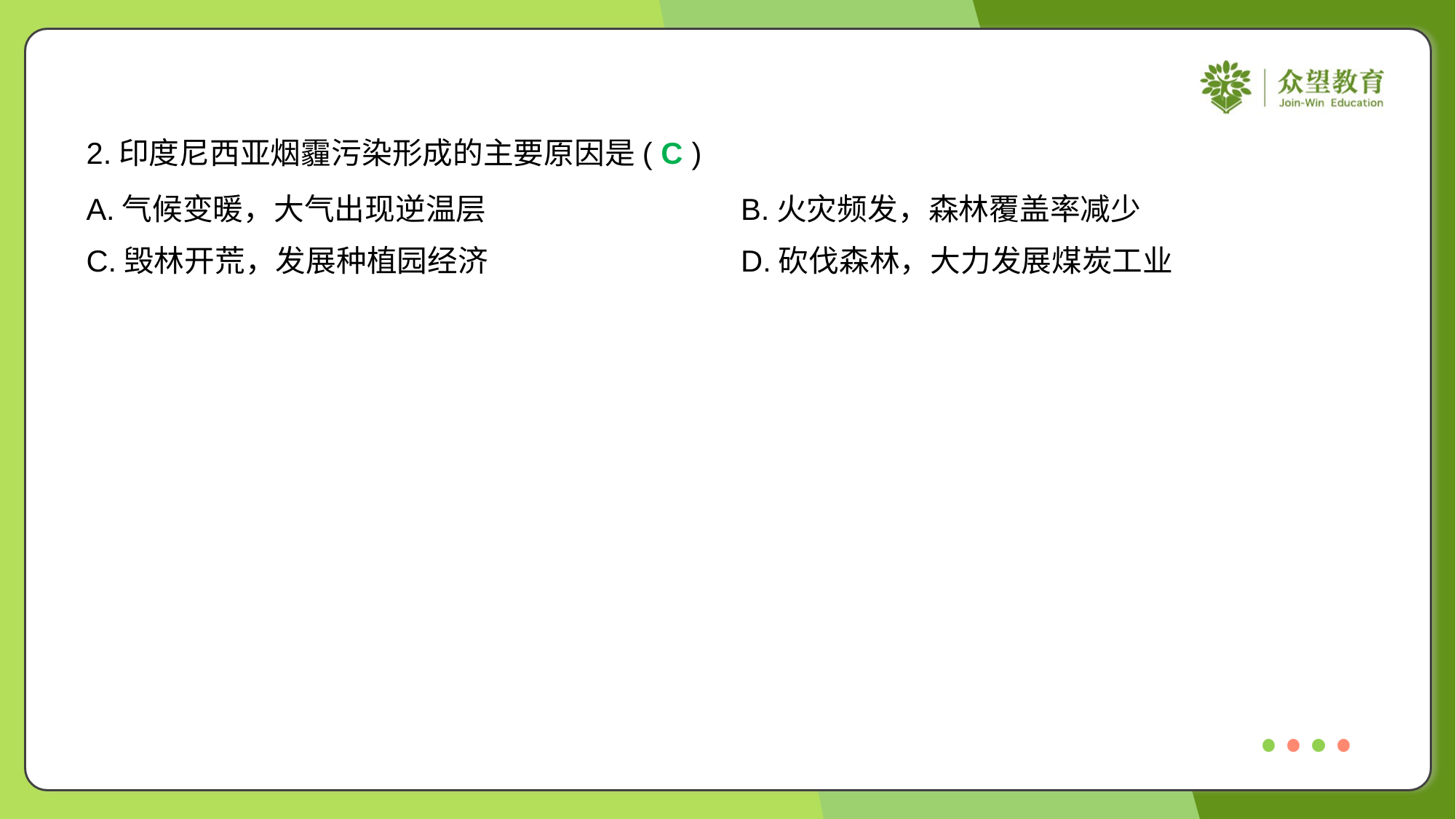

2.印度尼西亚烟霾污染形成的主要原因是(     )
C
A.气候变暖，大气出现逆温层	B.火灾频发，森林覆盖率减少
C.毁林开荒，发展种植园经济	D.砍伐森林，大力发展煤炭工业